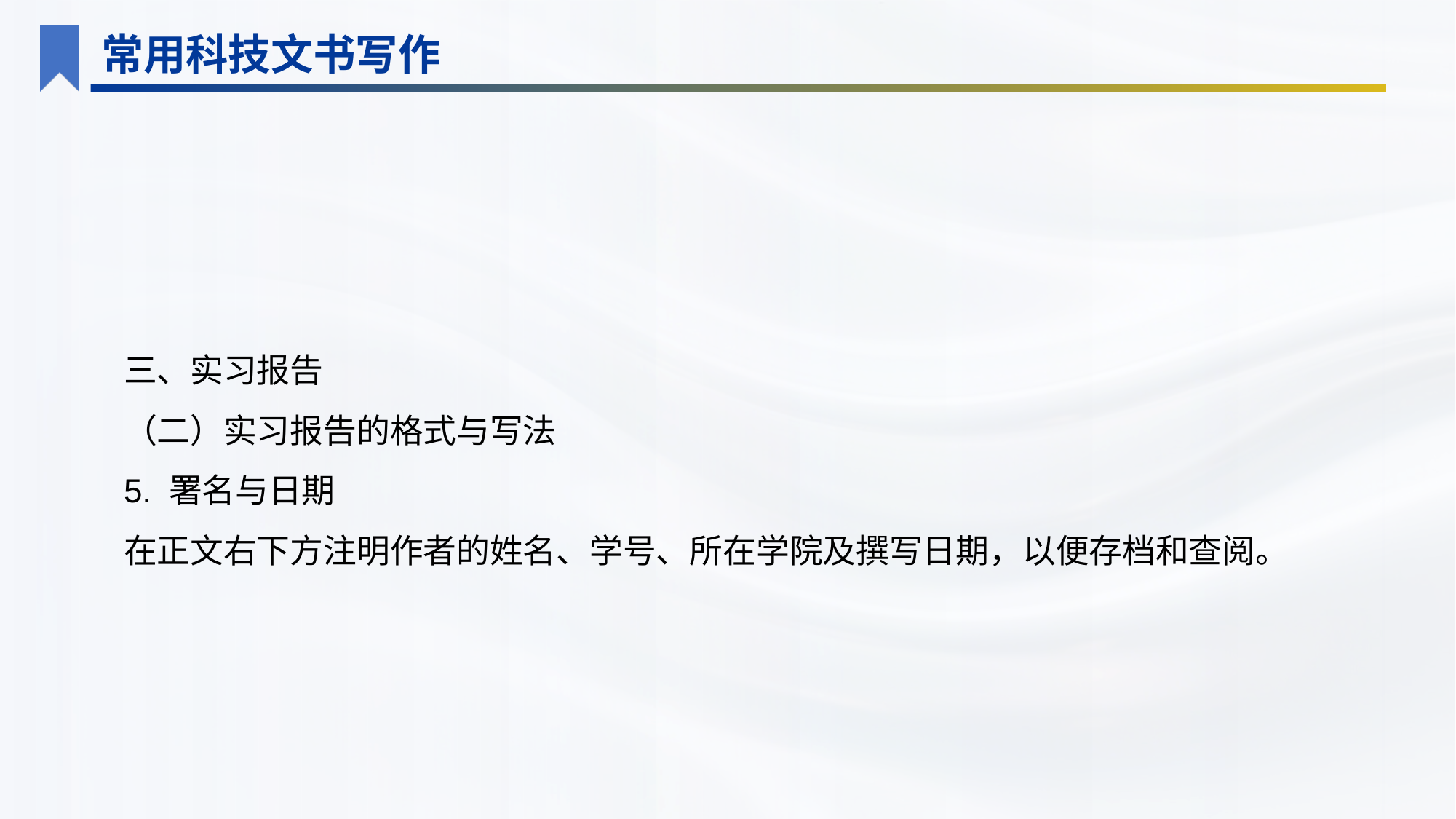

常用科技文书写作
三、实习报告
（二）实习报告的格式与写法
5. 署名与日期
在正文右下方注明作者的姓名、学号、所在学院及撰写日期，以便存档和查阅。